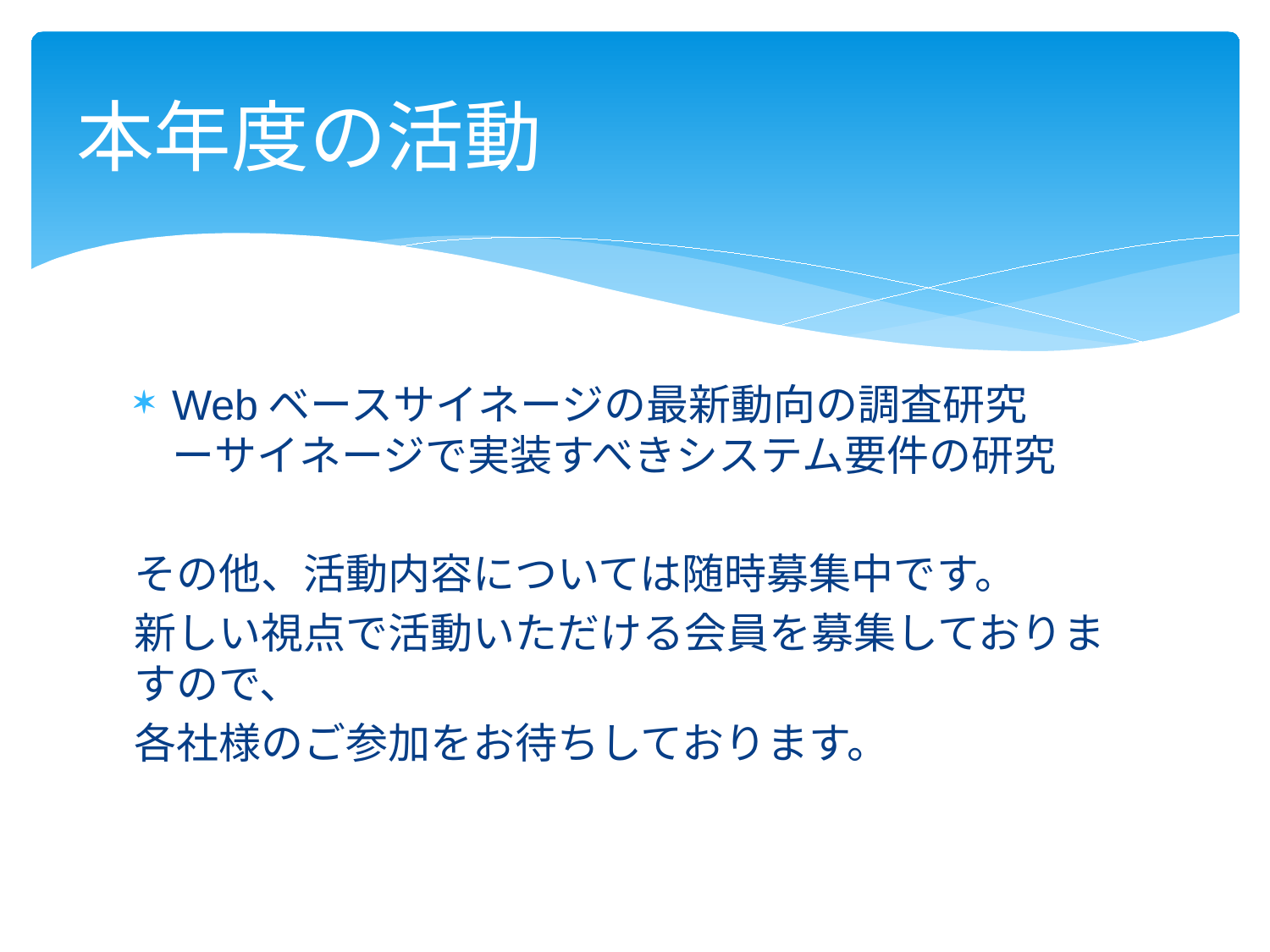

# 本年度の活動
Webベースサイネージの最新動向の調査研究
ーサイネージで実装すべきシステム要件の研究

その他、活動内容については随時募集中です。
新しい視点で活動いただける会員を募集しておりますので、
各社様のご参加をお待ちしております。